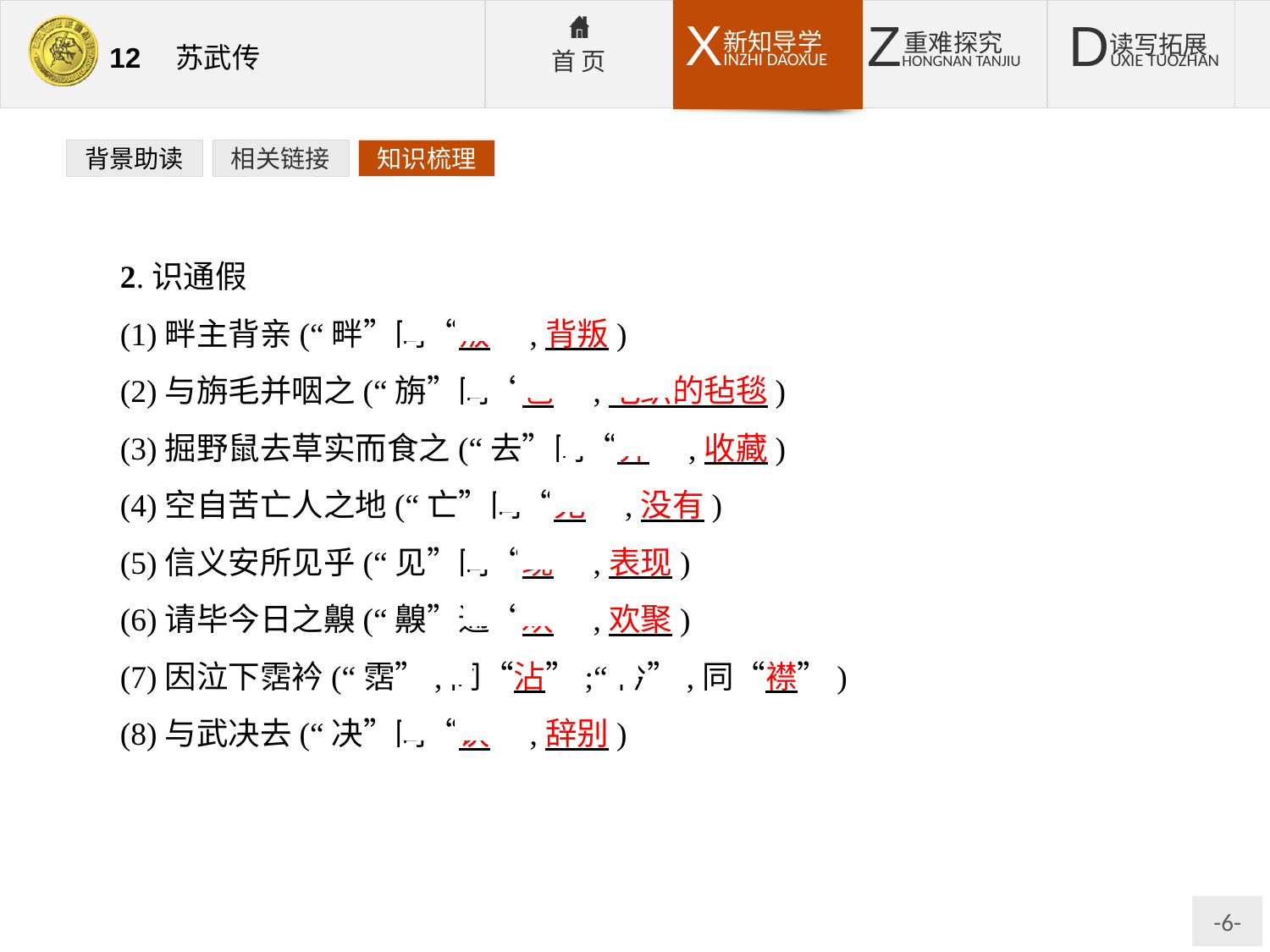

背景助读
相关链接
知识梳理
2.识通假
(1)畔主背亲(“畔”同“叛”,背叛)
(2)与旃毛并咽之(“旃”同“毡”,毛织的毡毯)
(3)掘野鼠去草实而食之(“去”同“弆”,收藏)
(4)空自苦亡人之地(“亡”同“无”,没有)
(5)信义安所见乎(“见”同“现”,表现)
(6)请毕今日之齅(“齅”通“欢”,欢聚)
(7)因泣下霑衿(“霑”,同“沾”;“衿”,同“襟”)
(8)与武决去(“决”同“诀”,辞别)